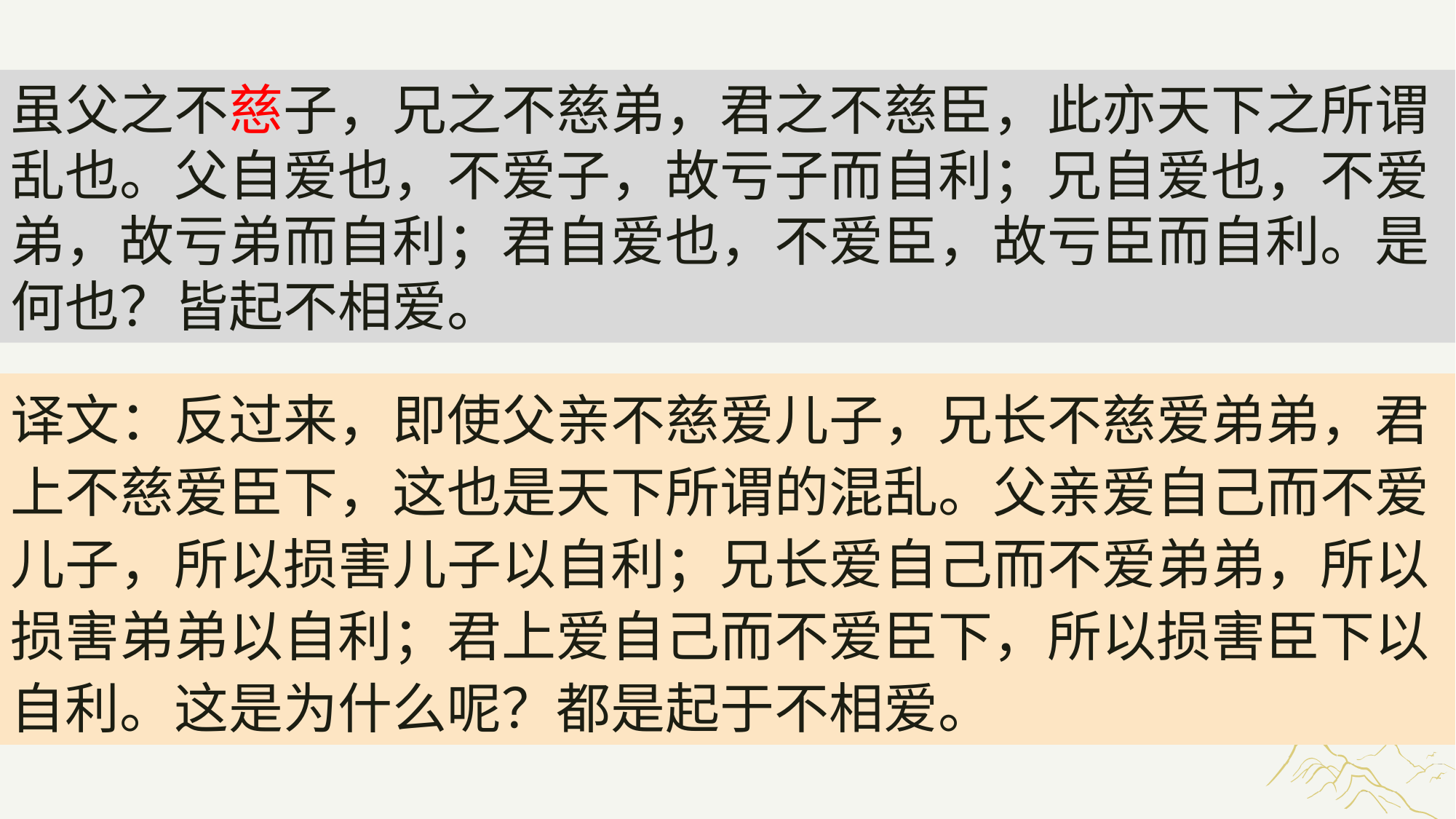

虽父之不慈子，兄之不慈弟，君之不慈臣，此亦天下之所谓乱也。父自爱也，不爱子，故亏子而自利；兄自爱也，不爱弟，故亏弟而自利；君自爱也，不爱臣，故亏臣而自利。是何也？皆起不相爱。
译文：反过来，即使父亲不慈爱儿子，兄长不慈爱弟弟，君上不慈爱臣下，这也是天下所谓的混乱。父亲爱自己而不爱儿子，所以损害儿子以自利；兄长爱自己而不爱弟弟，所以损害弟弟以自利；君上爱自己而不爱臣下，所以损害臣下以自利。这是为什么呢？都是起于不相爱。